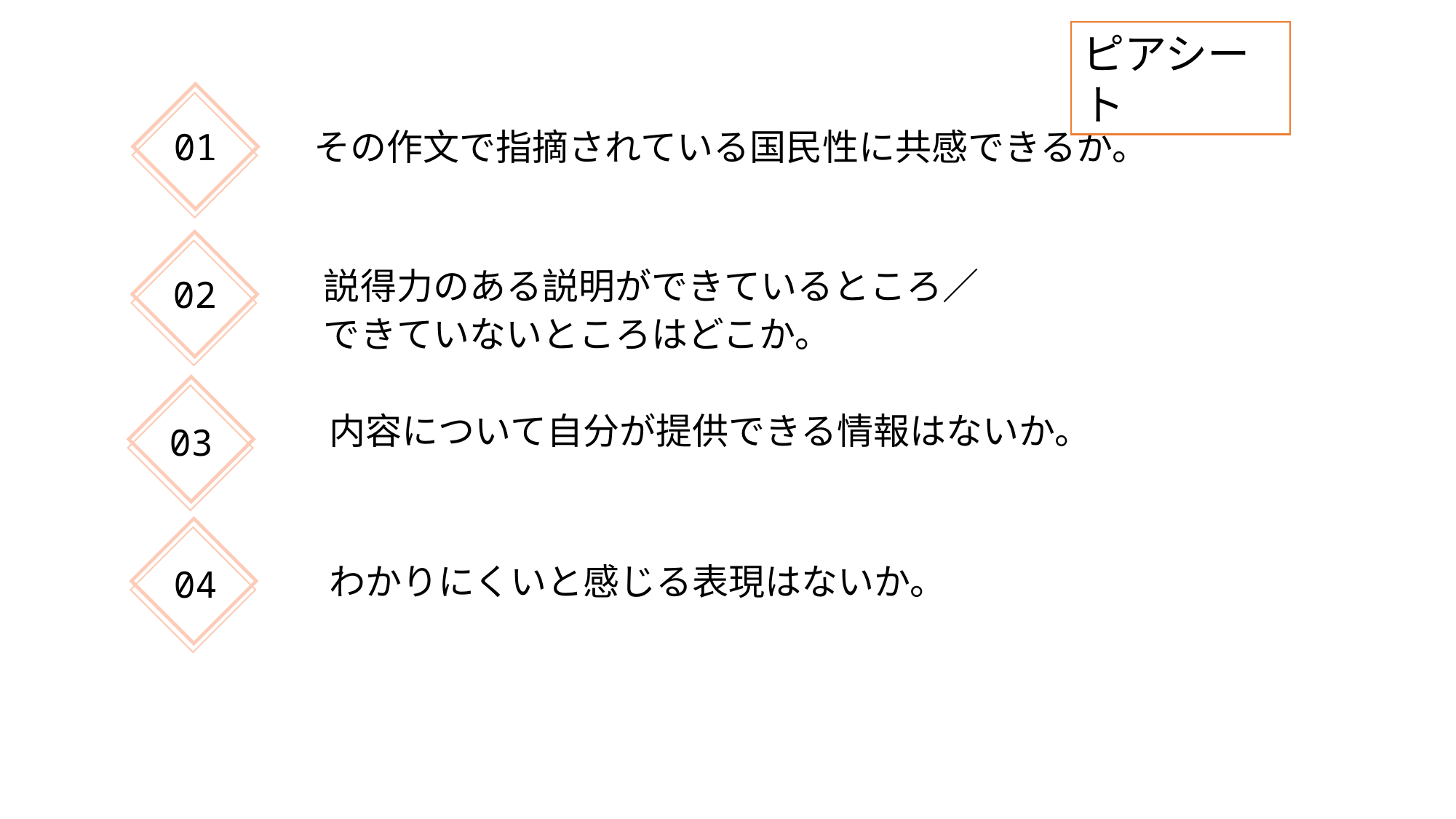

ピアシート

その作文で指摘されている国民性に共感できるか。
01

説得力のある説明ができているところ／
できていないところはどこか。
02

内容について自分が提供できる情報はないか。
03

わかりにくいと感じる表現はないか。
04